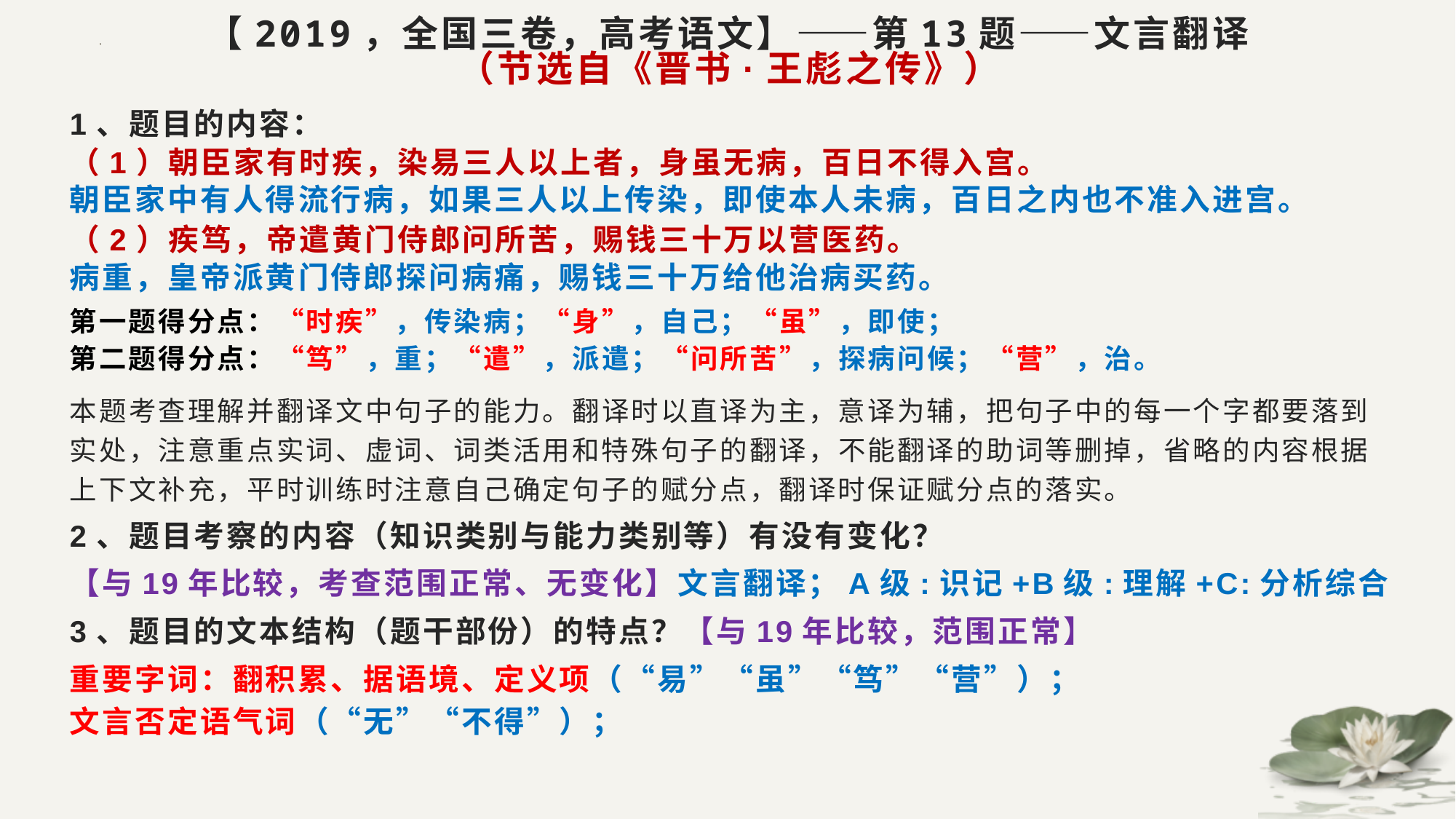

# 【2019，全国三卷，高考语文】——第13题——文言翻译 （节选自《晋书·王彪之传》）
1、题目的内容：
（1）朝臣家有时疾，染易三人以上者，身虽无病，百日不得入宫。
朝臣家中有人得流行病，如果三人以上传染，即使本人未病，百日之内也不准入进宫。
（2）疾笃，帝遣黄门侍郎问所苦，赐钱三十万以营医药。
病重，皇帝派黄门侍郎探问病痛，赐钱三十万给他治病买药。
第一题得分点：“时疾”，传染病；“身”，自己；“虽”，即使；
第二题得分点：“笃”，重；“遣”，派遣；“问所苦”，探病问候；“营”，治。
本题考查理解并翻译文中句子的能力。翻译时以直译为主，意译为辅，把句子中的每一个字都要落到实处，注意重点实词、虚词、词类活用和特殊句子的翻译，不能翻译的助词等删掉，省略的内容根据上下文补充，平时训练时注意自己确定句子的赋分点，翻译时保证赋分点的落实。
2、题目考察的内容（知识类别与能力类别等）有没有变化？
【与19年比较，考查范围正常、无变化】文言翻译；A级:识记+B级:理解+C:分析综合
3、题目的文本结构（题干部份）的特点？【与19年比较，范围正常】
重要字词：翻积累、据语境、定义项（“易”“虽”“笃”“营”）；
文言否定语气词（“无”“不得”）；